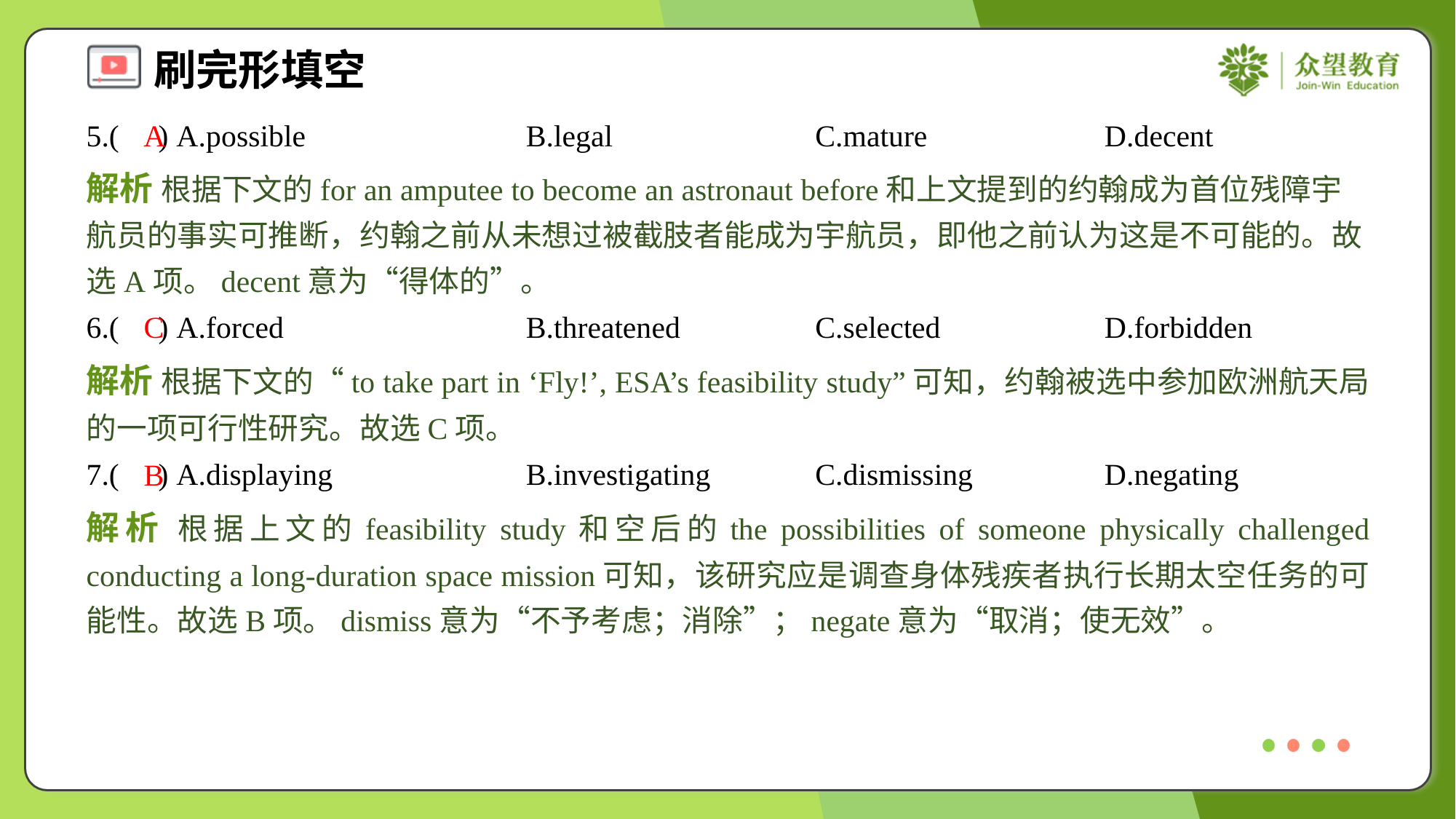

5.(     ) A.possible	B.legal	C.mature	D.decent
A
解析 根据下文的for an amputee to become an astronaut before和上文提到的约翰成为首位残障宇航员的事实可推断，约翰之前从未想过被截肢者能成为宇航员，即他之前认为这是不可能的。故选A项。decent意为“得体的”。
6.(     ) A.forced	B.threatened	C.selected	D.forbidden
C
解析 根据下文的“to take part in ‘Fly!’, ESA’s feasibility study”可知，约翰被选中参加欧洲航天局的一项可行性研究。故选C项。
7.(     ) A.displaying	B.investigating	C.dismissing	D.negating
B
解析 根据上文的feasibility study和空后的the possibilities of someone physically challenged conducting a long-duration space mission可知，该研究应是调查身体残疾者执行长期太空任务的可能性。故选B项。dismiss意为“不予考虑；消除”；negate意为“取消；使无效”。